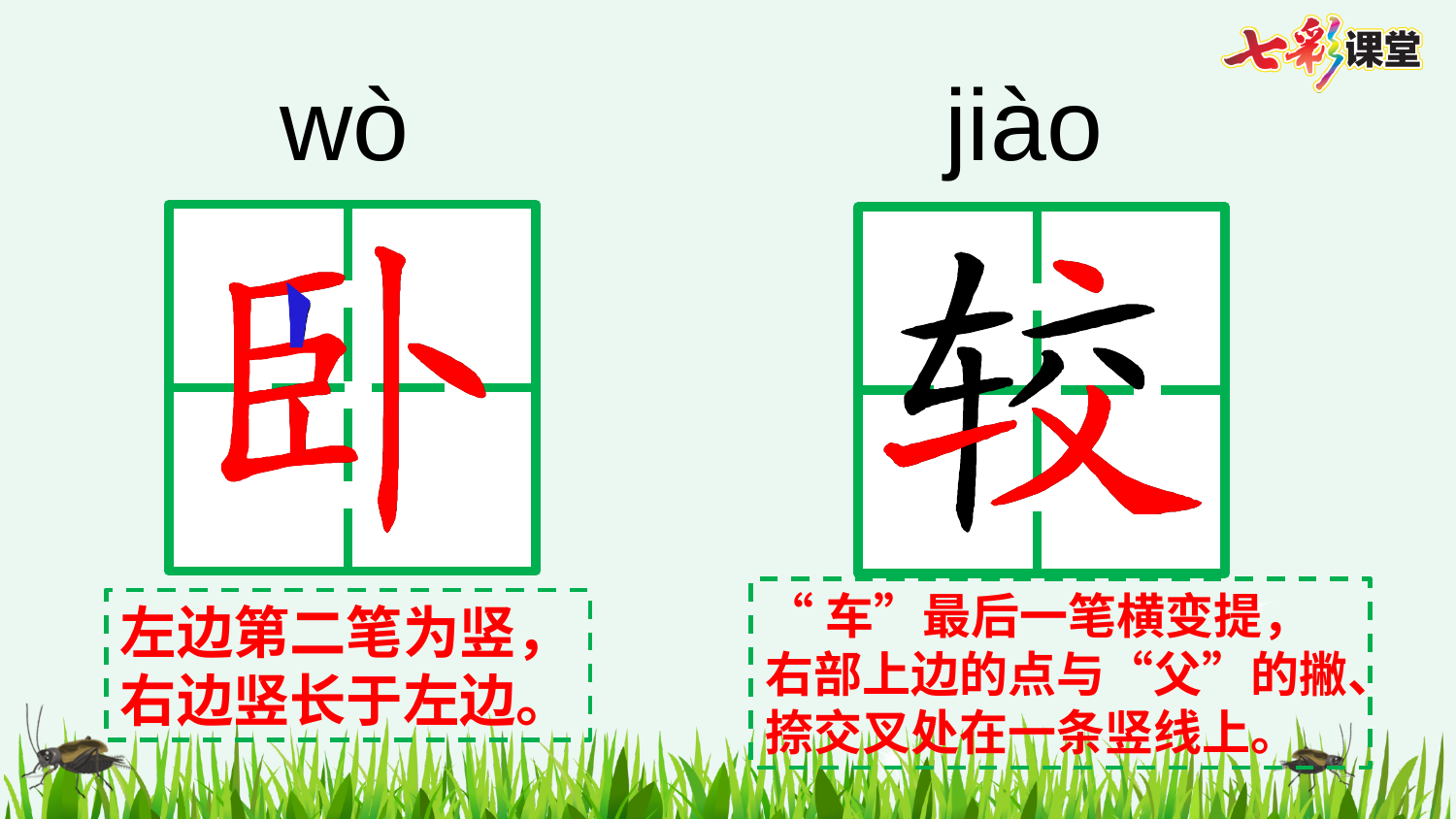

wò
jiào

“车”最后一笔横变提，右部上边的点与“父”的撇、捺交叉处在一条竖线上。
左边第二笔为竖，右边竖长于左边。